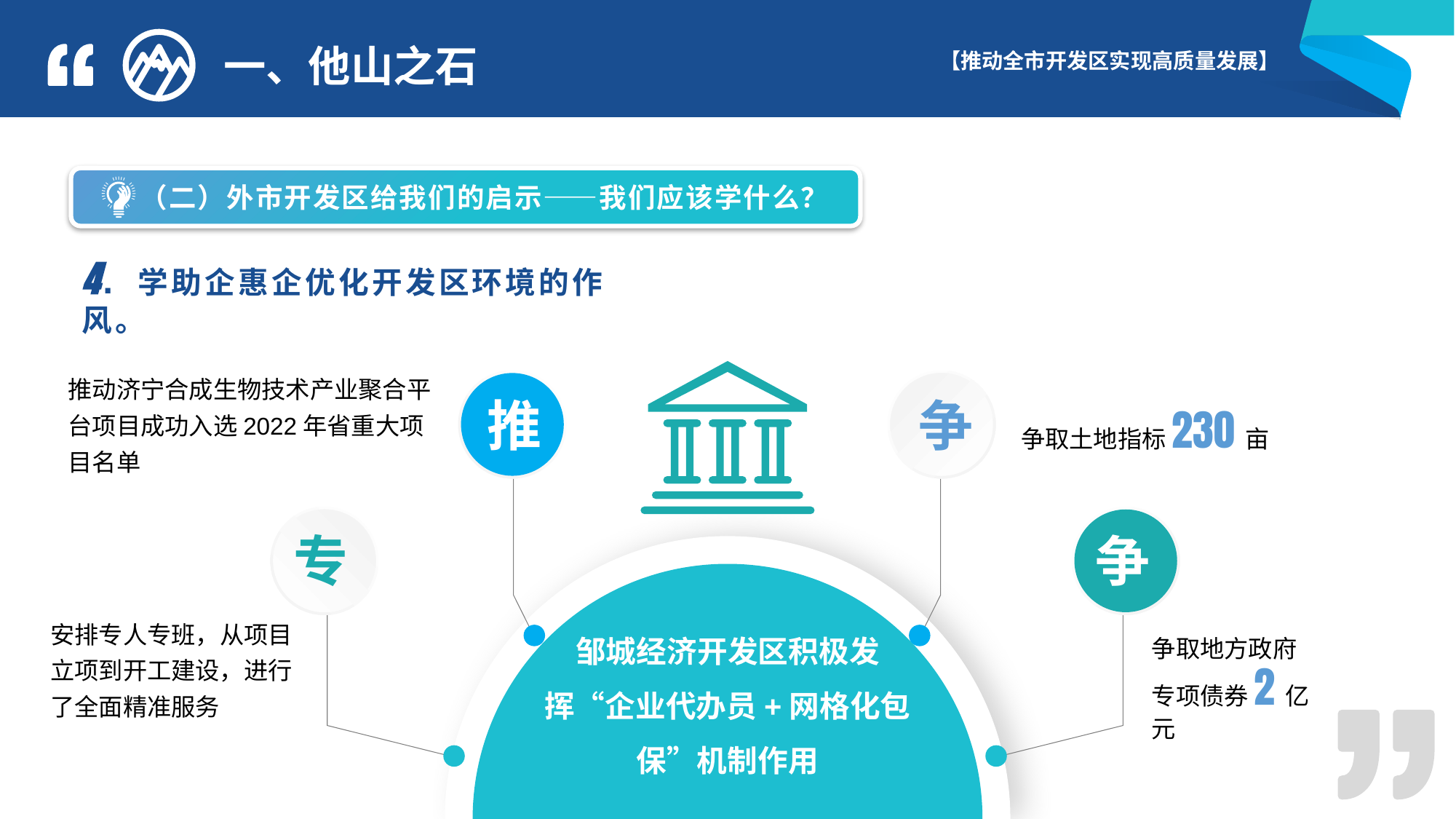

一、他山之石
    （二）外市开发区给我们的启示——我们应该学什么？

4. 学助企惠企优化开发区环境的作风。

推动济宁合成生物技术产业聚合平台项目成功入选2022年省重大项目名单

推

争

争取土地指标230亩

专

争

安排专人专班，从项目立项到开工建设，进行了全面精准服务
邹城经济开发区积极发
挥“企业代办员+网格化包保”机制作用
争取地方政府专项债券2亿元